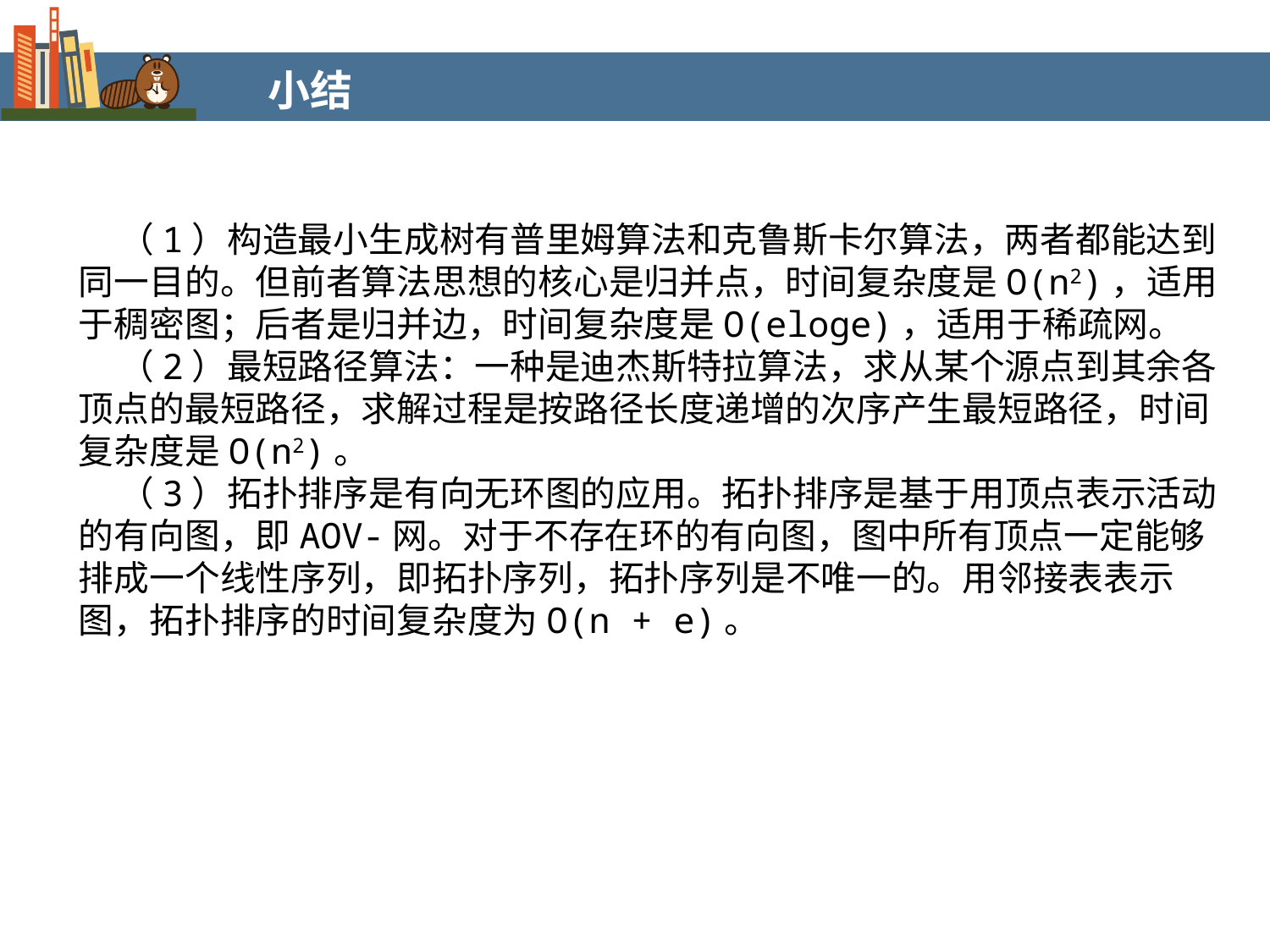

小结

    （1）构造最小生成树有普里姆算法和克鲁斯卡尔算法，两者都能达到同一目的。但前者算法思想的核心是归并点，时间复杂度是O(n2)，适用于稠密图；后者是归并边，时间复杂度是O(eloge)，适用于稀疏网。
    （2）最短路径算法：一种是迪杰斯特拉算法，求从某个源点到其余各顶点的最短路径，求解过程是按路径长度递增的次序产生最短路径，时间复杂度是O(n2)。
    （3）拓扑排序是有向无环图的应用。拓扑排序是基于用顶点表示活动的有向图，即AOV-网。对于不存在环的有向图，图中所有顶点一定能够排成一个线性序列，即拓扑序列，拓扑序列是不唯一的。用邻接表表示图，拓扑排序的时间复杂度为O(n + e)。